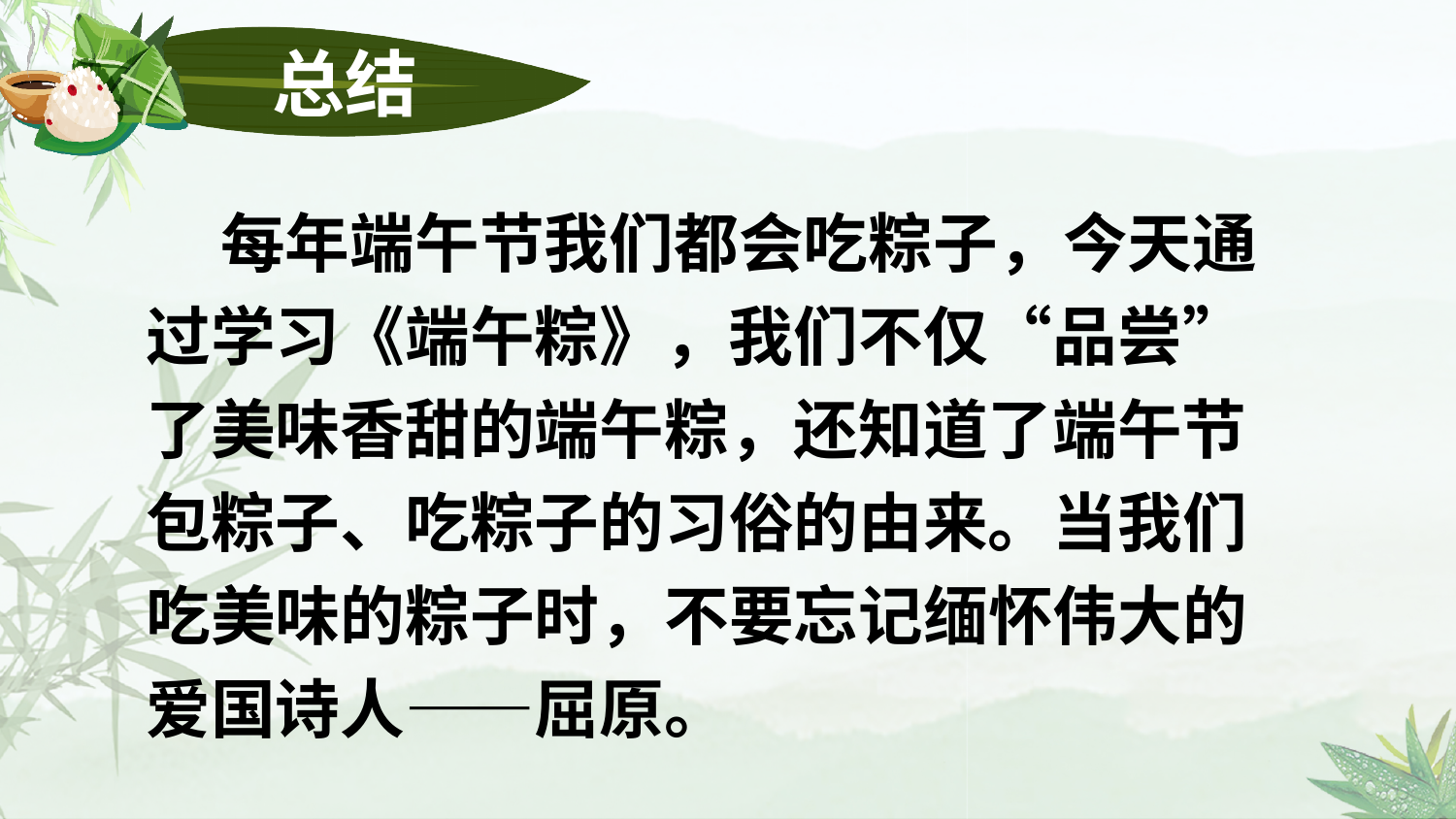

总结
    每年端午节我们都会吃粽子，今天通过学习《端午粽》，我们不仅“品尝”了美味香甜的端午粽，还知道了端午节包粽子、吃粽子的习俗的由来。当我们吃美味的粽子时，不要忘记缅怀伟大的爱国诗人——屈原。